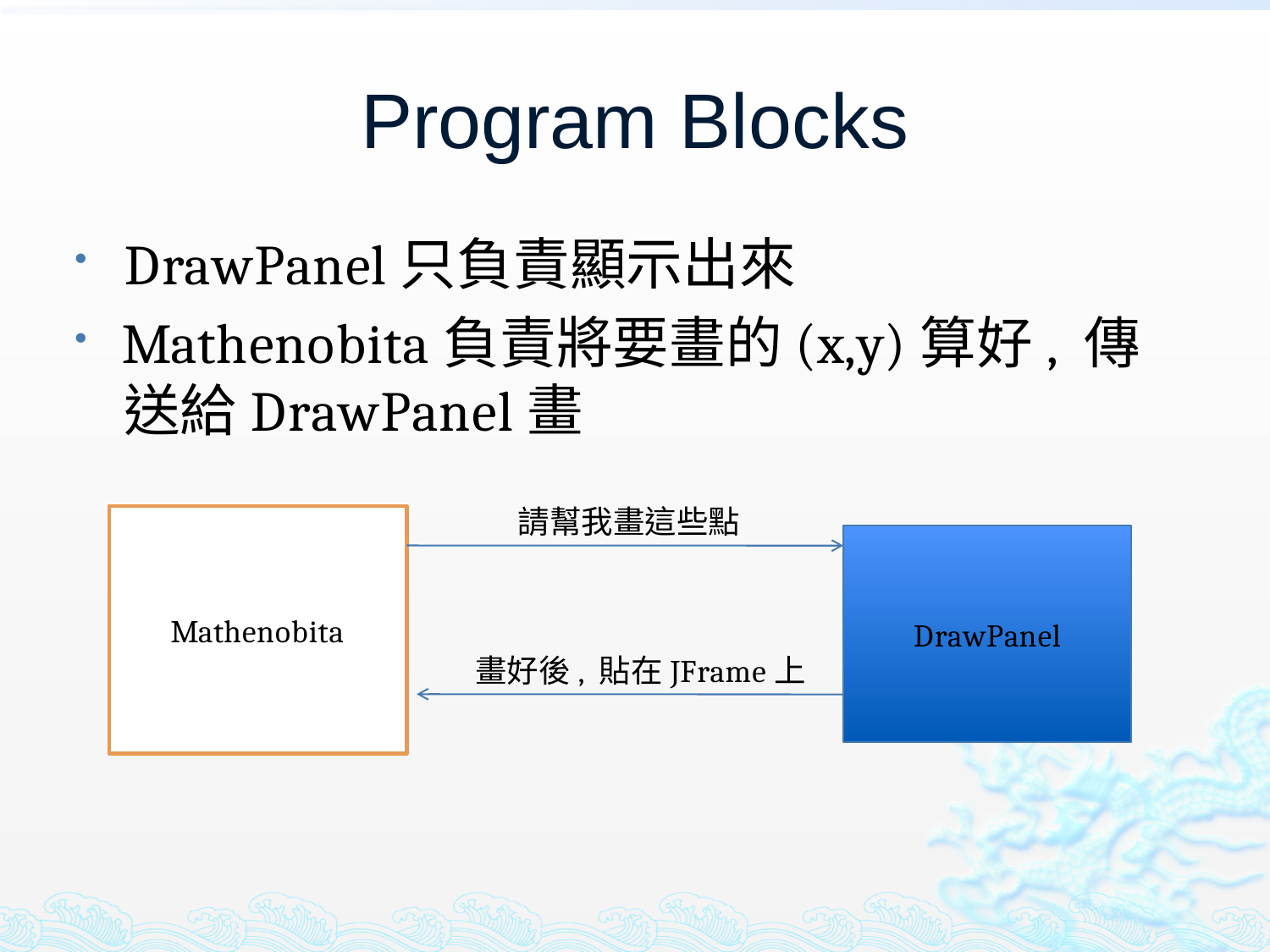

# Program Blocks
DrawPanel只負責顯示出來
Mathenobita負責將要畫的(x,y)算好, 傳送給DrawPanel畫
請幫我畫這些點
Mathenobita
DrawPanel
畫好後, 貼在JFrame上